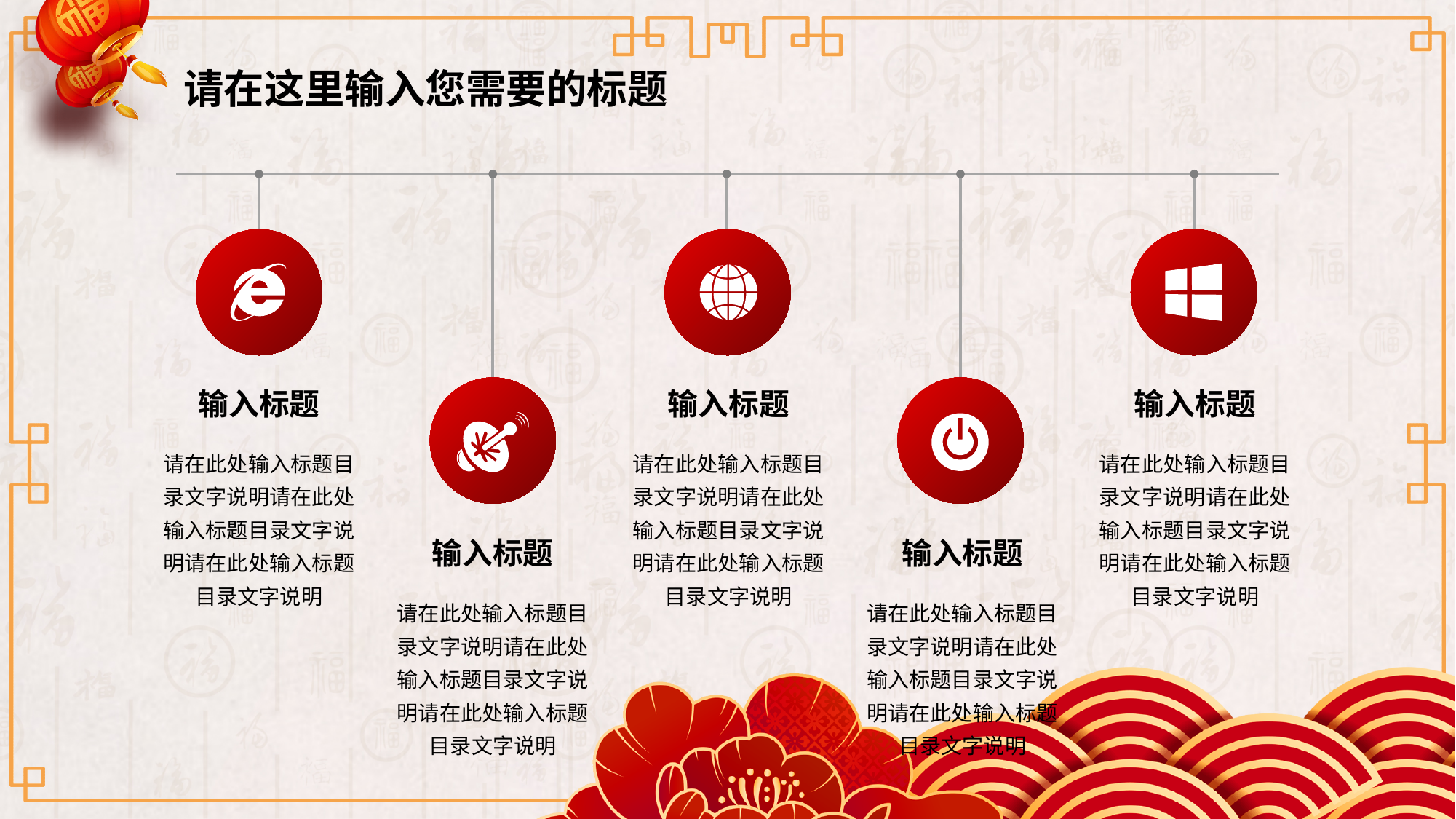

请在这里输入您需要的标题

输入标题
输入标题
输入标题

请在此处输入标题目录文字说明请在此处输入标题目录文字说明请在此处输入标题目录文字说明
请在此处输入标题目录文字说明请在此处输入标题目录文字说明请在此处输入标题目录文字说明
请在此处输入标题目录文字说明请在此处输入标题目录文字说明请在此处输入标题目录文字说明
输入标题
输入标题
请在此处输入标题目录文字说明请在此处输入标题目录文字说明请在此处输入标题目录文字说明
请在此处输入标题目录文字说明请在此处输入标题目录文字说明请在此处输入标题目录文字说明